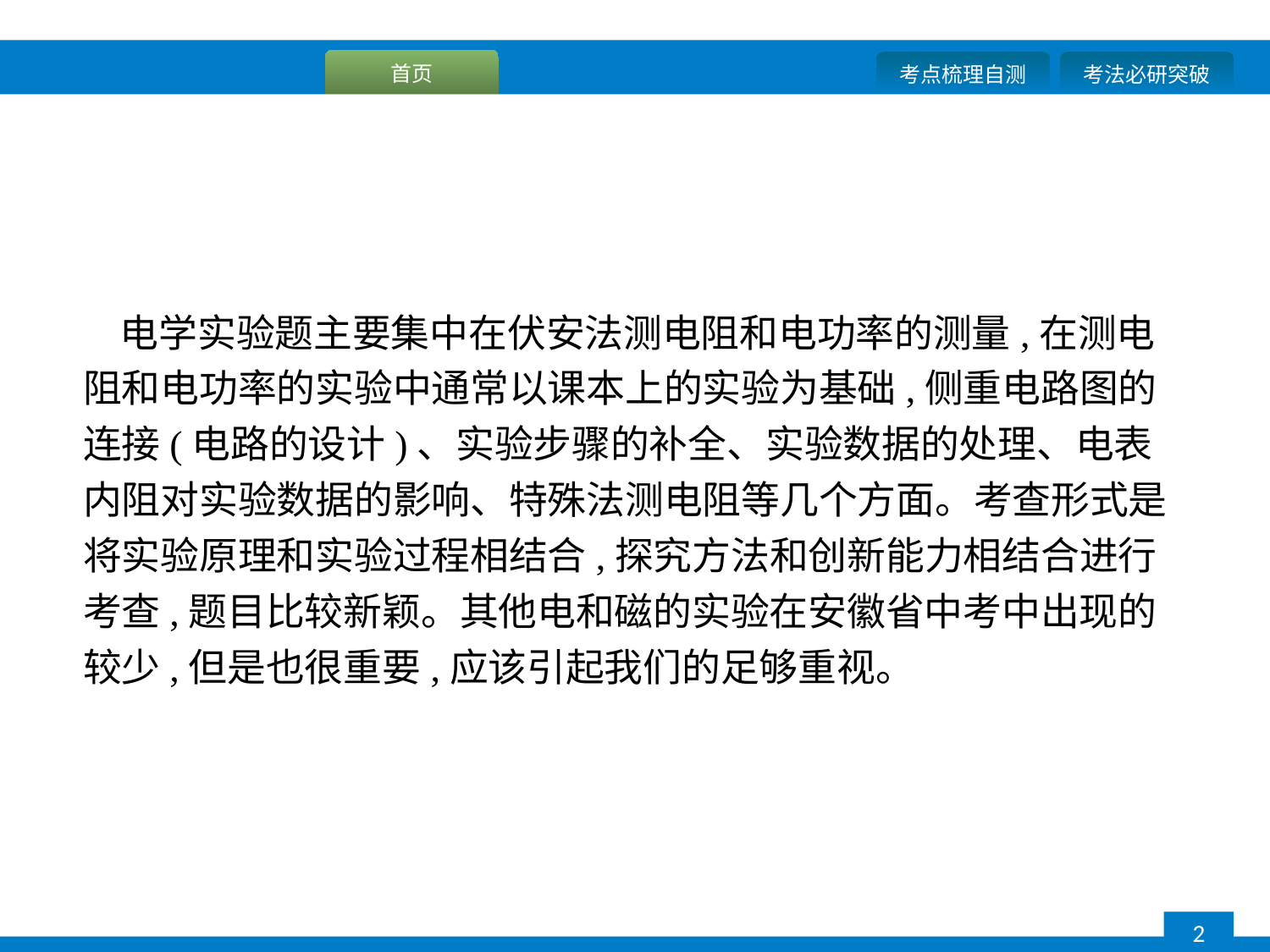

电学实验题主要集中在伏安法测电阻和电功率的测量,在测电阻和电功率的实验中通常以课本上的实验为基础,侧重电路图的连接(电路的设计)、实验步骤的补全、实验数据的处理、电表内阻对实验数据的影响、特殊法测电阻等几个方面。考查形式是将实验原理和实验过程相结合,探究方法和创新能力相结合进行考查,题目比较新颖。其他电和磁的实验在安徽省中考中出现的较少,但是也很重要,应该引起我们的足够重视。